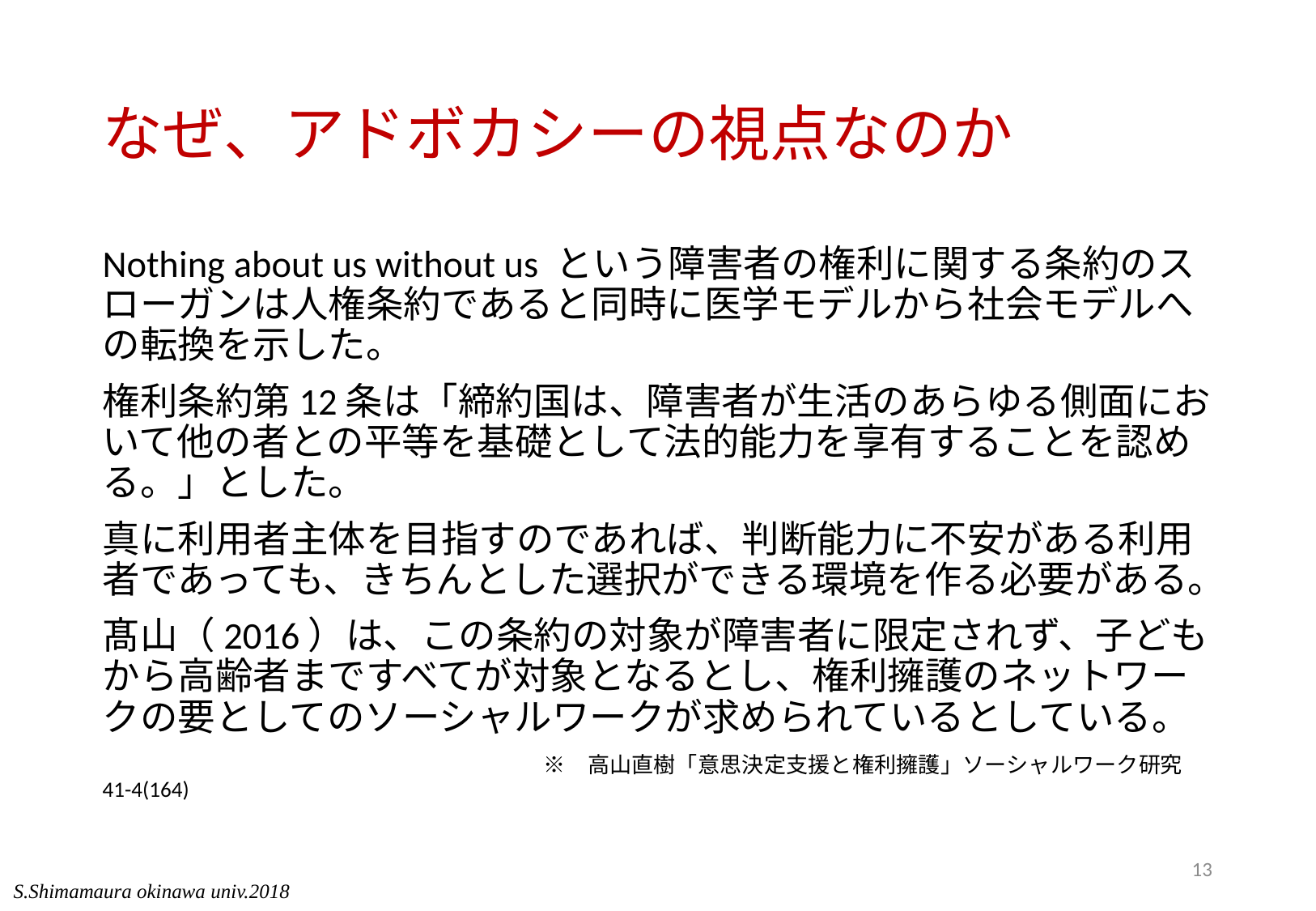

# なぜ、アドボカシーの視点なのか
Nothing about us without us という障害者の権利に関する条約のスローガンは人権条約であると同時に医学モデルから社会モデルへの転換を示した。
権利条約第12条は「締約国は、障害者が生活のあらゆる側面において他の者との平等を基礎として法的能力を享有することを認める。」とした。
真に利用者主体を目指すのであれば、判断能力に不安がある利用者であっても、きちんとした選択ができる環境を作る必要がある。
髙山（2016）は、この条約の対象が障害者に限定されず、子どもから高齢者まですべてが対象となるとし、権利擁護のネットワークの要としてのソーシャルワークが求められているとしている。
　　　　　　　　　　　　　　　　　　　　※　高山直樹「意思決定支援と権利擁護」ソーシャルワーク研究　41-4(164)

13
S.Shimamaura okinawa univ.2018